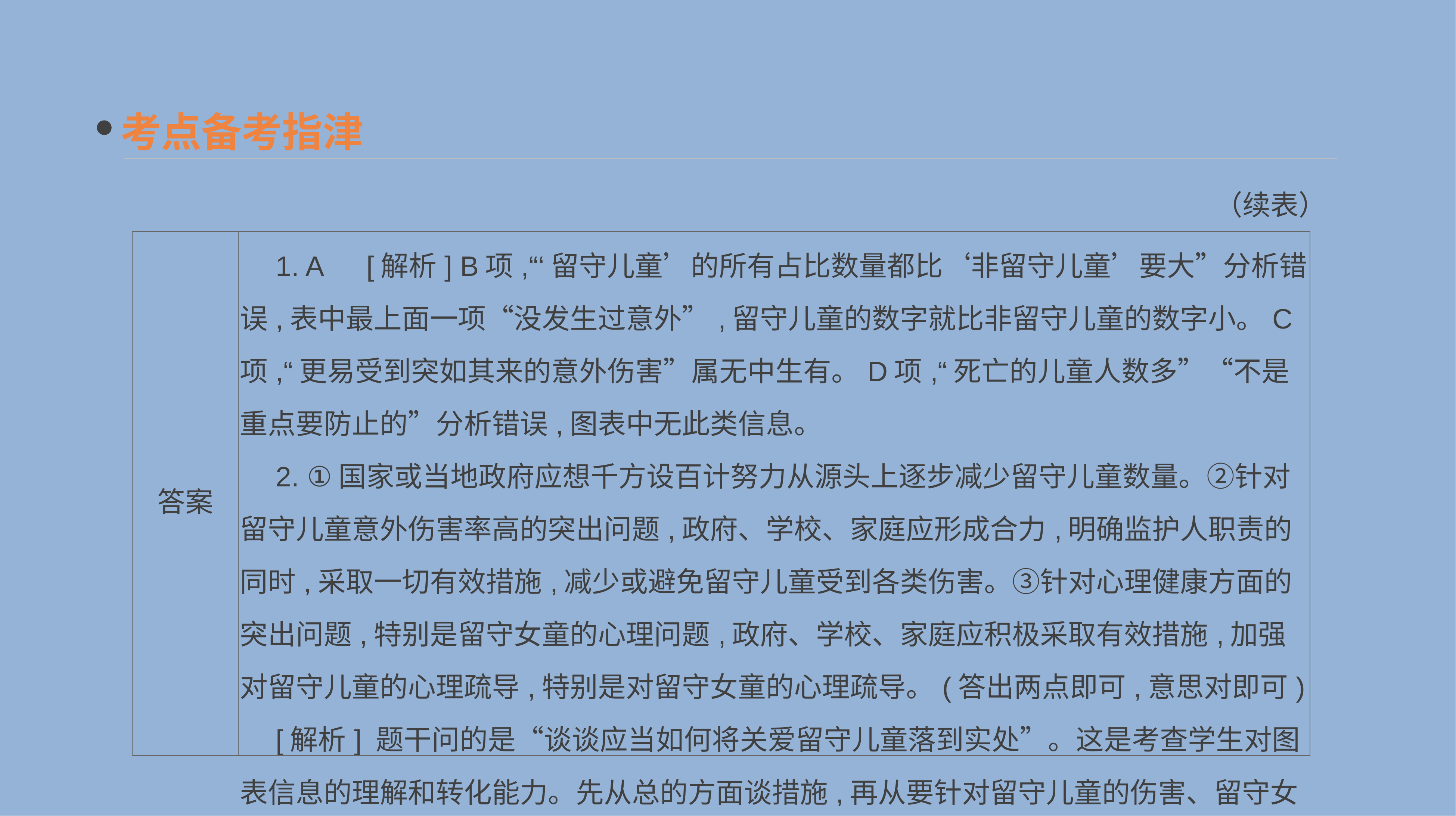

考点备考指津

（续表）
| 答案 | 1. A　[解析] B项,“‘留守儿童’的所有占比数量都比‘非留守儿童’要大”分析错误,表中最上面一项“没发生过意外”,留守儿童的数字就比非留守儿童的数字小。C项,“更易受到突如其来的意外伤害”属无中生有。D项,“死亡的儿童人数多”“不是重点要防止的”分析错误,图表中无此类信息。 　2. ①国家或当地政府应想千方设百计努力从源头上逐步减少留守儿童数量。②针对留守儿童意外伤害率高的突出问题,政府、学校、家庭应形成合力,明确监护人职责的同时,采取一切有效措施,减少或避免留守儿童受到各类伤害。③针对心理健康方面的突出问题,特别是留守女童的心理问题,政府、学校、家庭应积极采取有效措施,加强对留守儿童的心理疏导,特别是对留守女童的心理疏导。(答出两点即可,意思对即可) 　[解析] 题干问的是“谈谈应当如何将关爱留守儿童落到实处”。这是考查学生对图表信息的理解和转化能力。先从总的方面谈措施,再从要针对留守儿童的伤害、留守女童的心理问题等方面采取应对策略进行回答 |
| --- | --- |